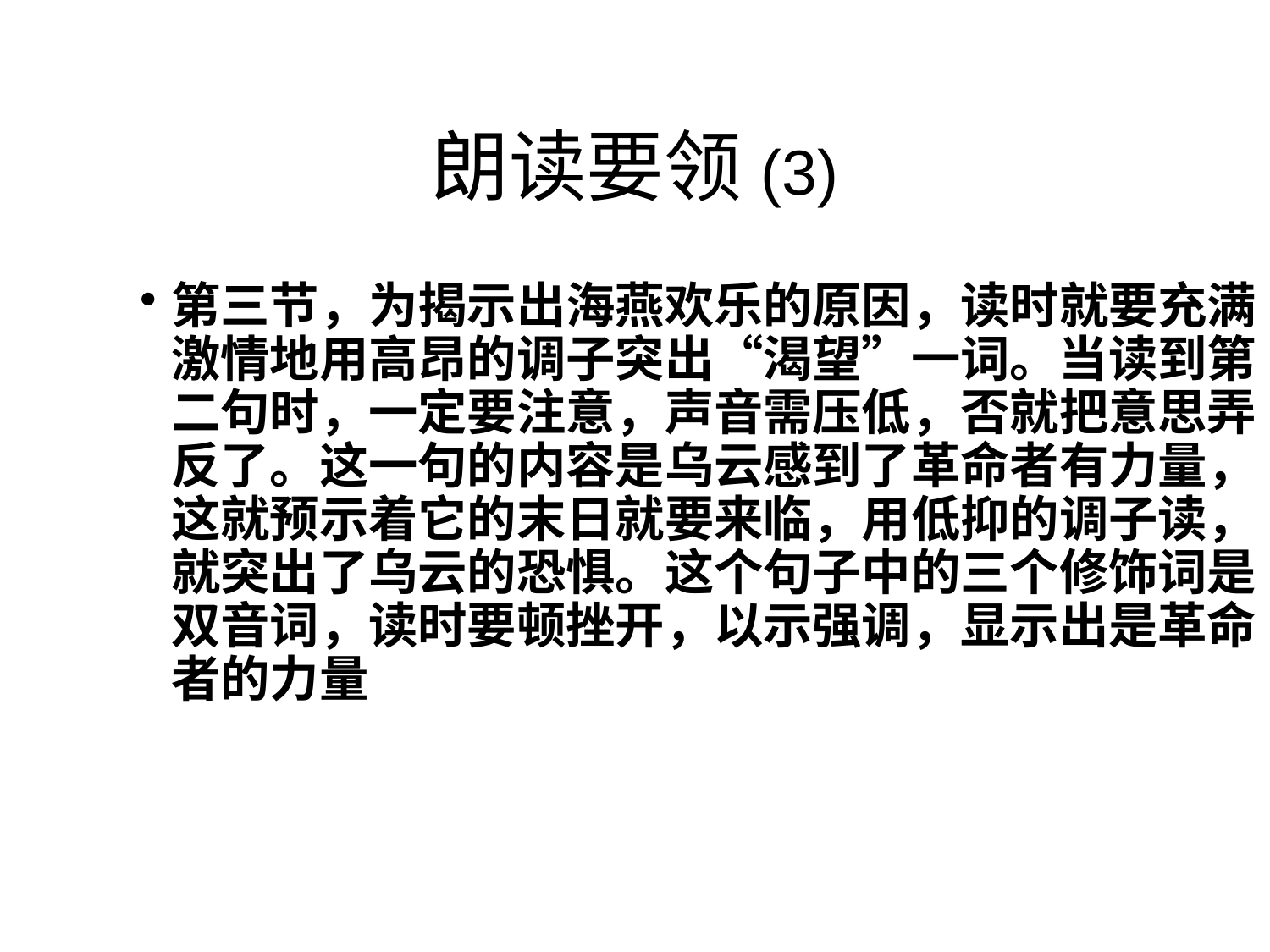

# 朗读要领(3)
第三节，为揭示出海燕欢乐的原因，读时就要充满激情地用高昂的调子突出“渴望”一词。当读到第二句时，一定要注意，声音需压低，否就把意思弄反了。这一句的内容是乌云感到了革命者有力量，这就预示着它的末日就要来临，用低抑的调子读，就突出了乌云的恐惧。这个句子中的三个修饰词是双音词，读时要顿挫开，以示强调，显示出是革命者的力量